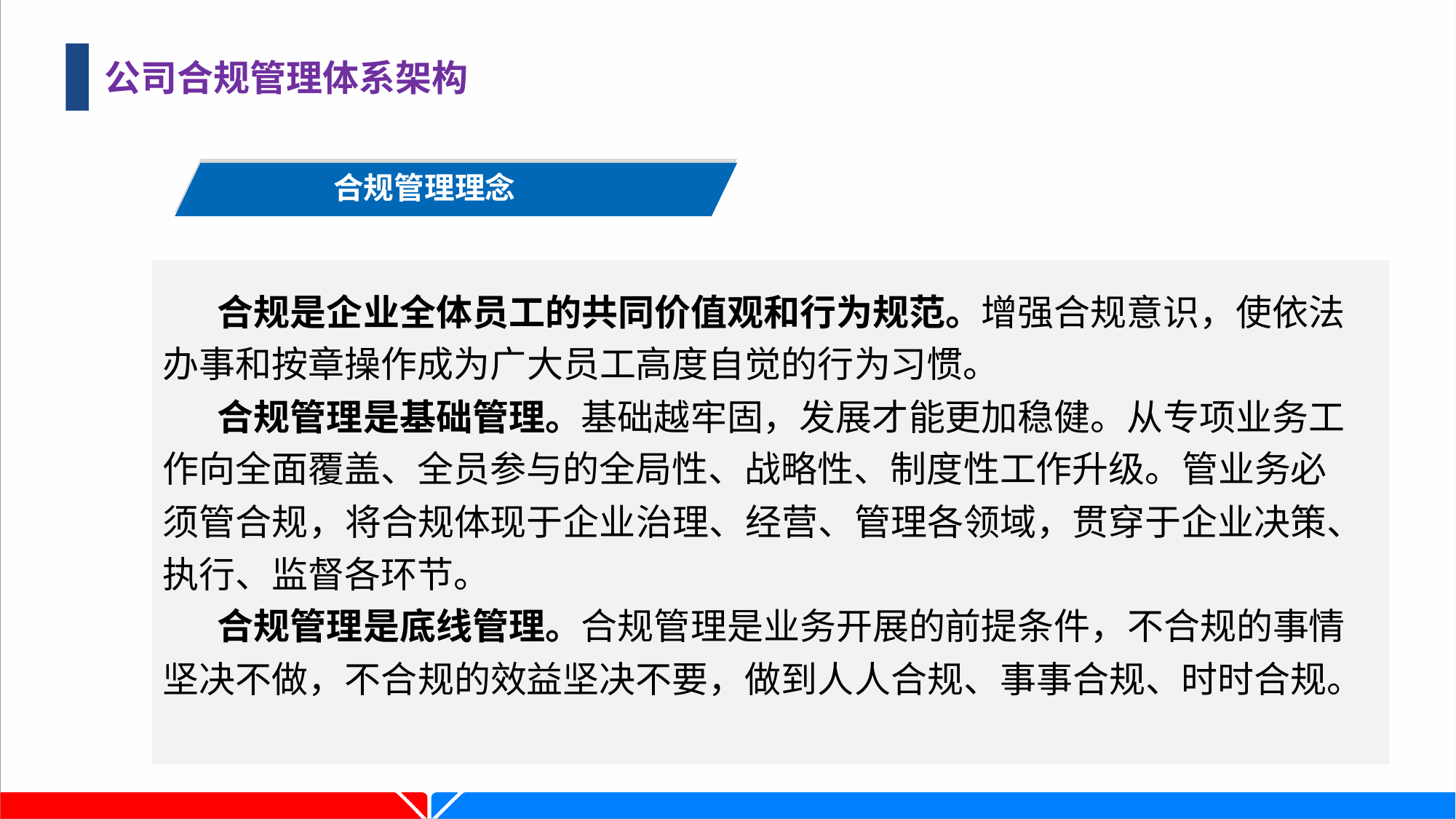

公司合规管理体系架构

合规管理理念

合规是企业全体员工的共同价值观和行为规范。增强合规意识，使依法办事和按章操作成为广大员工高度自觉的行为习惯。
合规管理是基础管理。基础越牢固，发展才能更加稳健。从专项业务工作向全面覆盖、全员参与的全局性、战略性、制度性工作升级。管业务必须管合规，将合规体现于企业治理、经营、管理各领域，贯穿于企业决策、执行、监督各环节。
合规管理是底线管理。合规管理是业务开展的前提条件，不合规的事情坚决不做，不合规的效益坚决不要，做到人人合规、事事合规、时时合规。